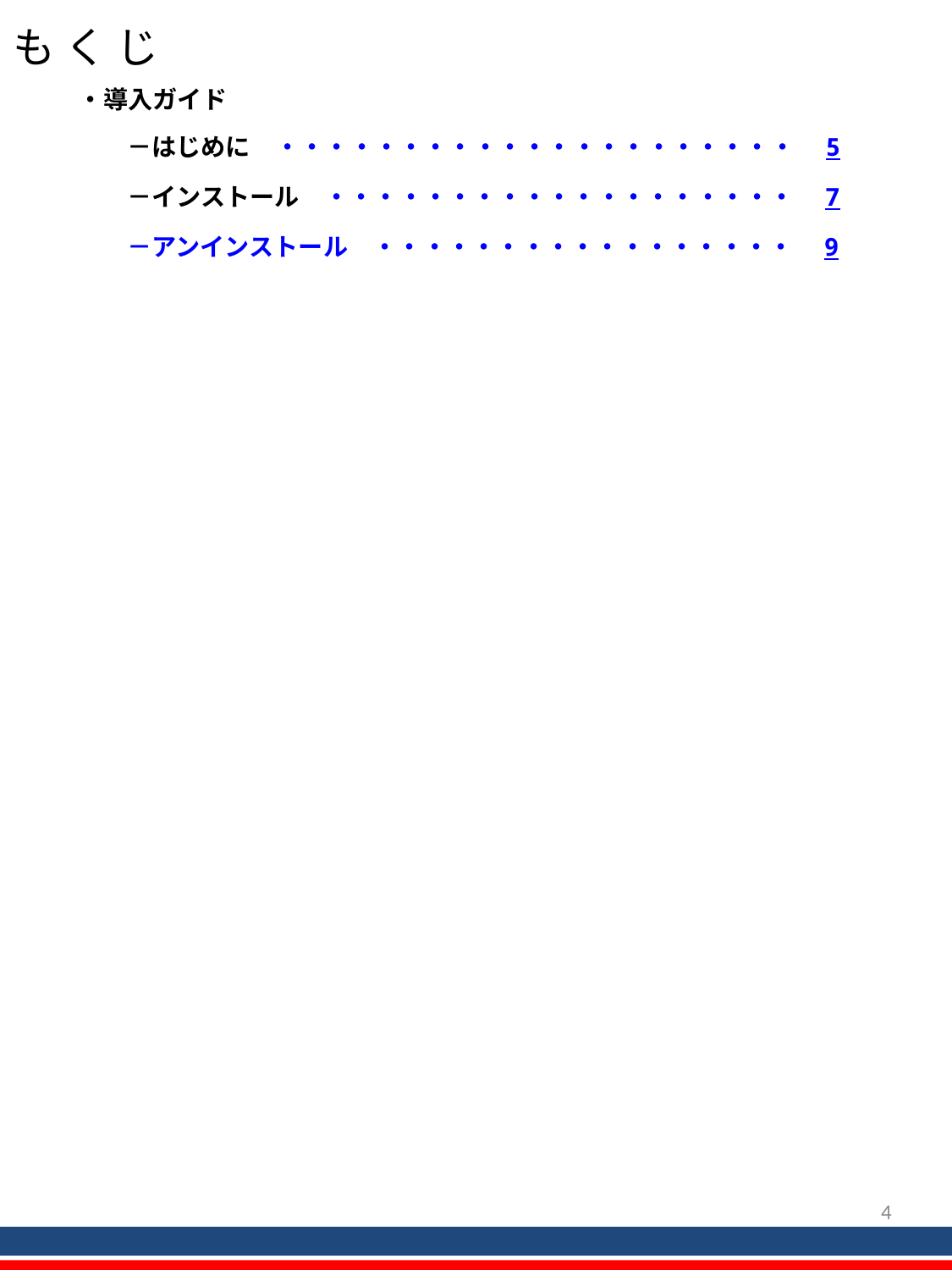

# も く じ
・導入ガイド
　　－はじめに　・・・・・・・・・・・・・・・・・・・・・　 5
　　－インストール　・・・・・・・・・・・・・・・・・・・　 7
　　－アンインストール　・・・・・・・・・・・・・・・・・　 9
4